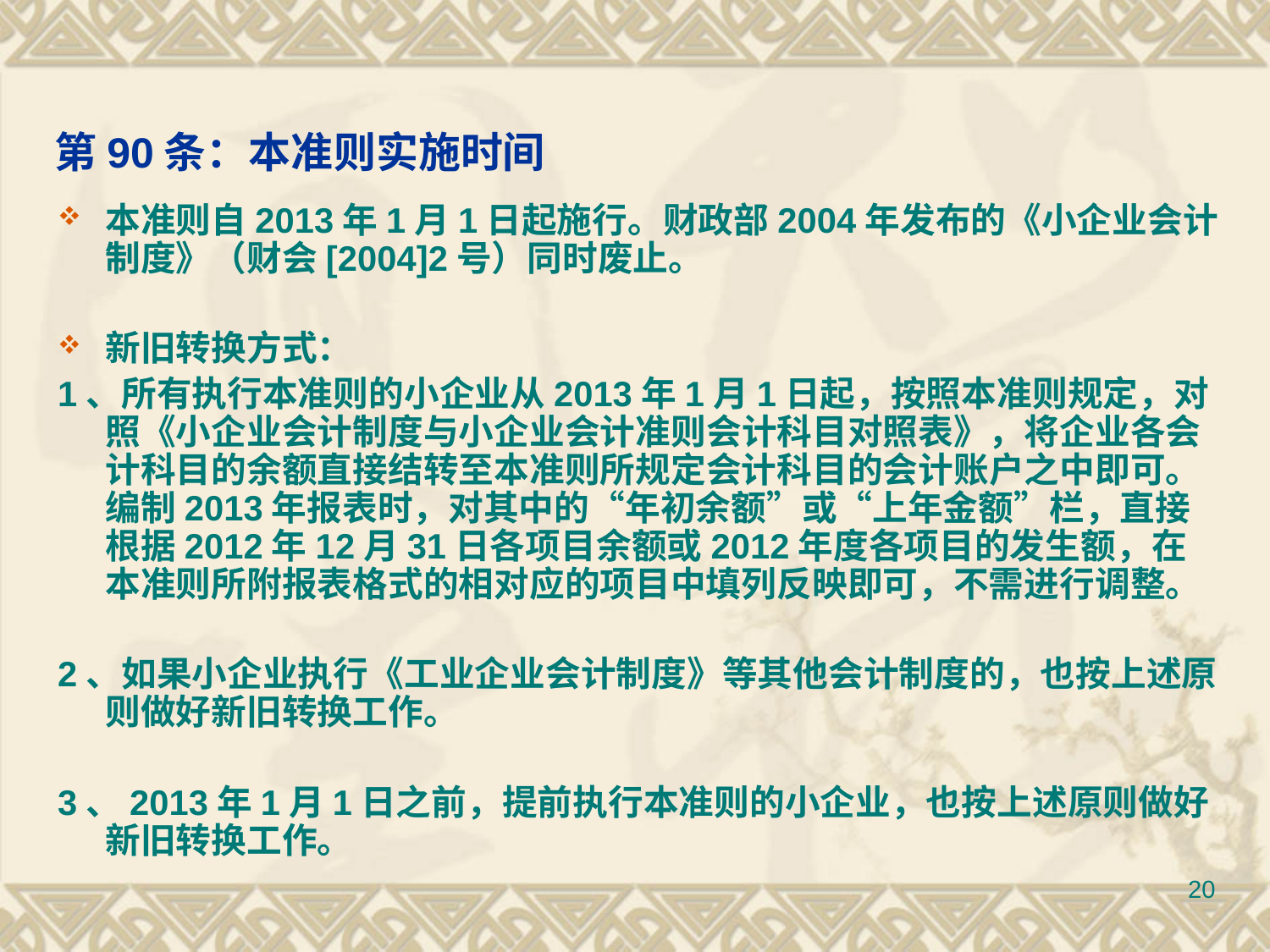

# 第90条：本准则实施时间
本准则自2013年1月1日起施行。财政部2004年发布的《小企业会计制度》（财会[2004]2号）同时废止。

新旧转换方式：
1、所有执行本准则的小企业从2013年1月1日起，按照本准则规定，对照《小企业会计制度与小企业会计准则会计科目对照表》，将企业各会计科目的余额直接结转至本准则所规定会计科目的会计账户之中即可。编制2013年报表时，对其中的“年初余额”或“上年金额”栏，直接根据2012年12月31日各项目余额或2012年度各项目的发生额，在本准则所附报表格式的相对应的项目中填列反映即可，不需进行调整。

2、如果小企业执行《工业企业会计制度》等其他会计制度的，也按上述原则做好新旧转换工作。

3、2013年1月1日之前，提前执行本准则的小企业，也按上述原则做好新旧转换工作。
20